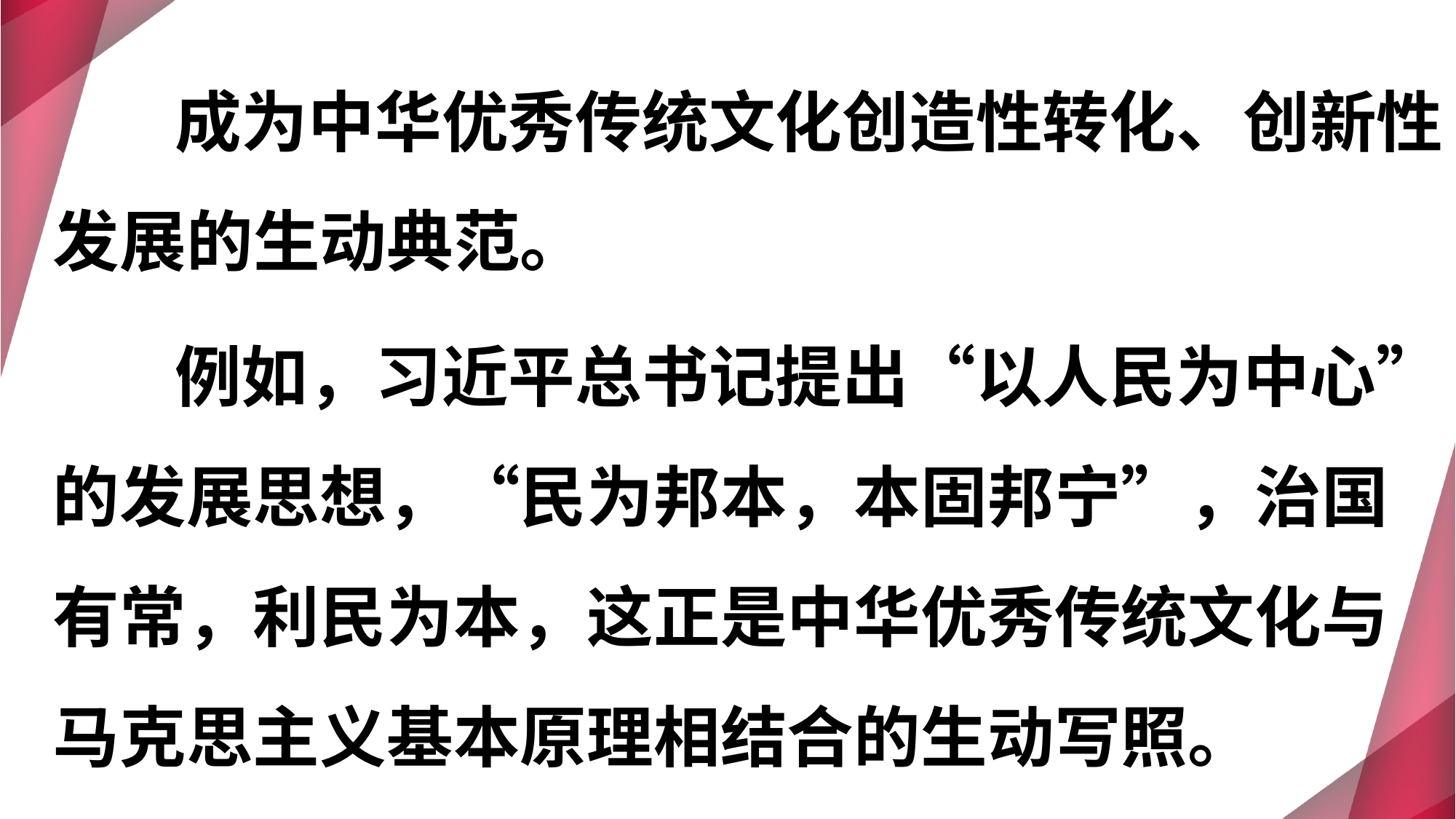

成为中华优秀传统文化创造性转化、创新性发展的生动典范。
       例如，习近平总书记提出“以人民为中心”的发展思想，“民为邦本，本固邦宁”，治国有常，利民为本，这正是中华优秀传统文化与马克思主义基本原理相结合的生动写照。